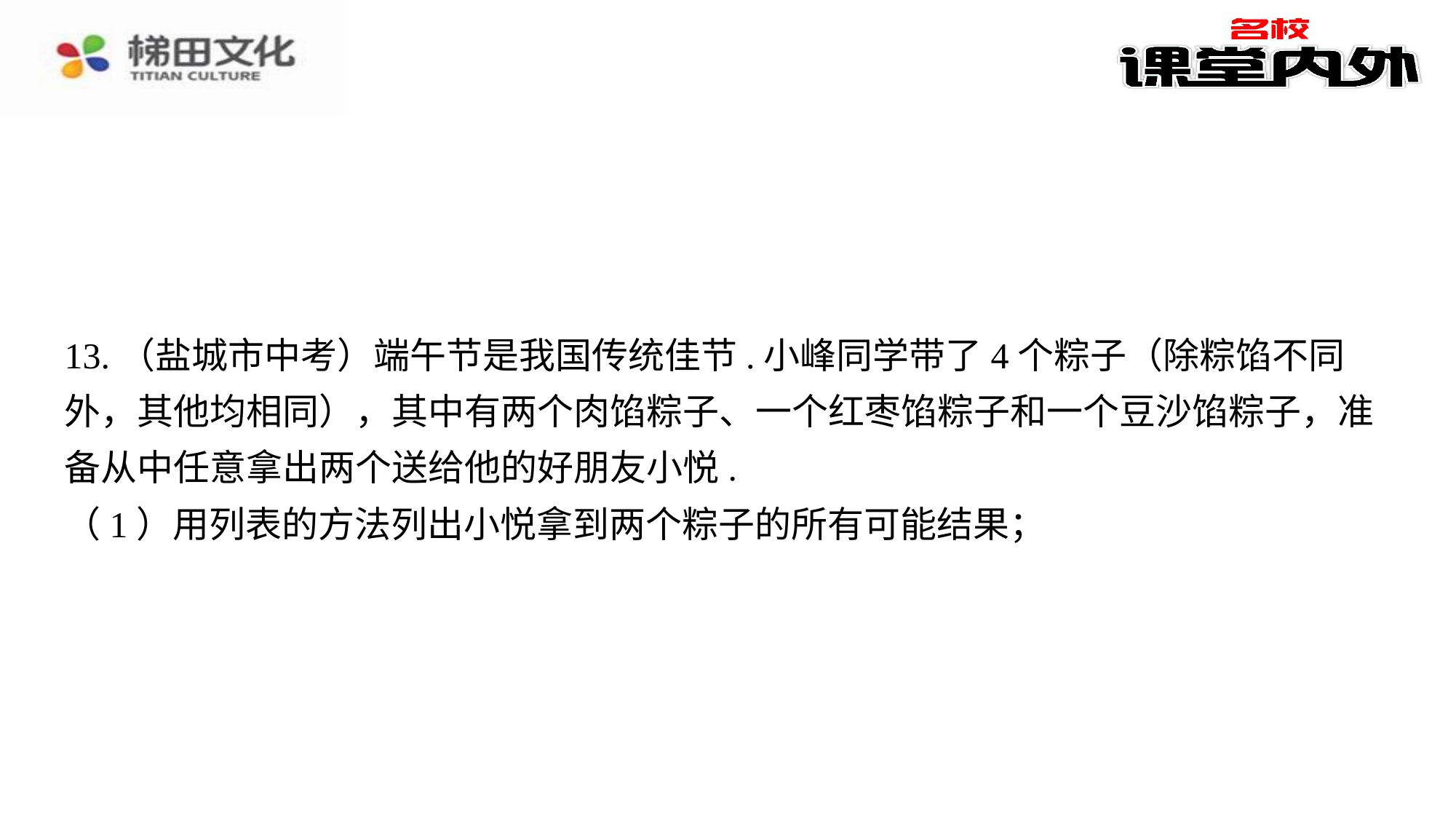

13.（盐城市中考）端午节是我国传统佳节.小峰同学带了4个粽子（除粽馅不同外，其他均相同），其中有两个肉馅粽子、一个红枣馅粽子和一个豆沙馅粽子，准备从中任意拿出两个送给他的好朋友小悦.
（1）用列表的方法列出小悦拿到两个粽子的所有可能结果；